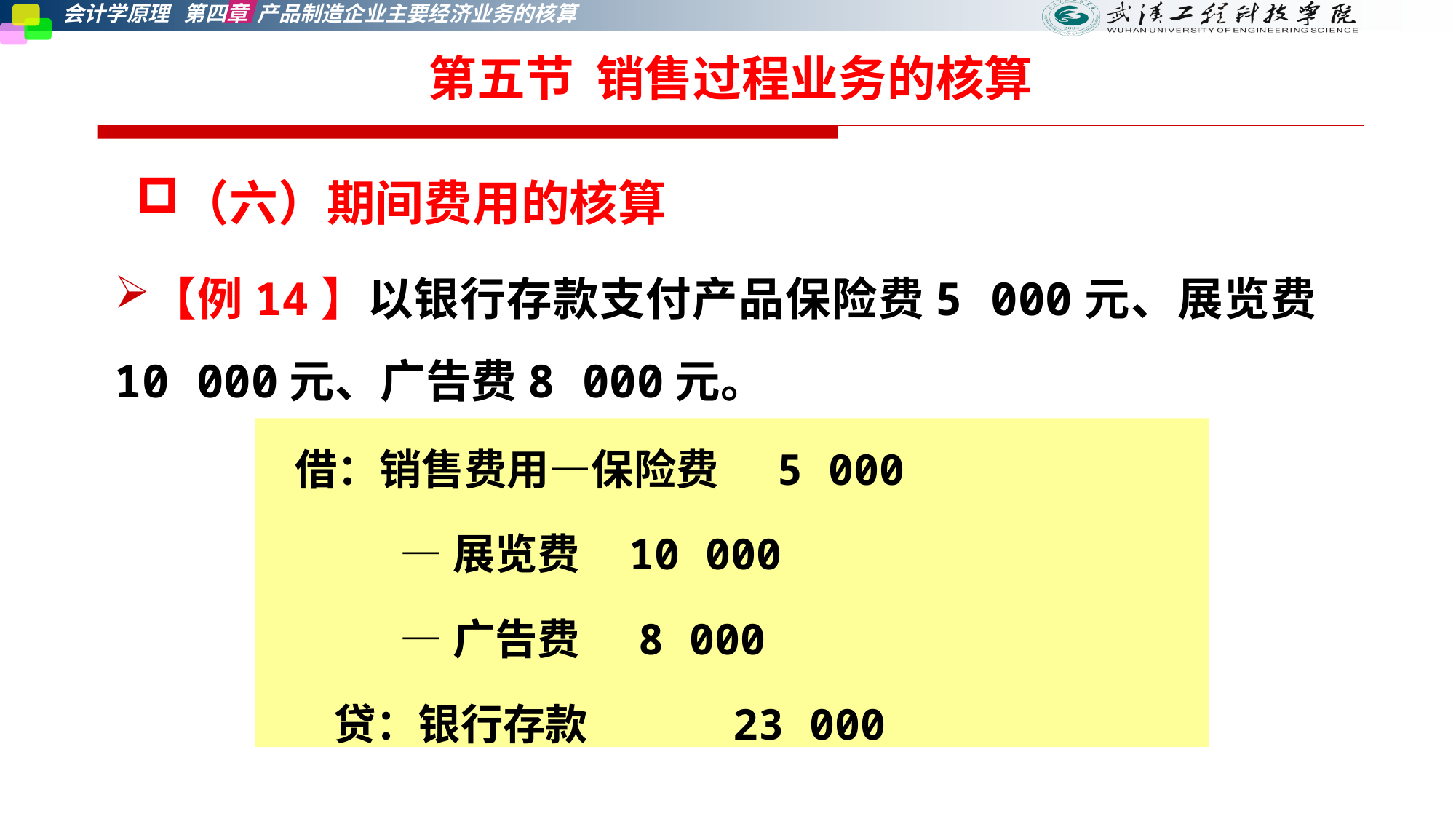

第五节  销售过程业务的核算
（六）期间费用的核算
【例14】以银行存款支付产品保险费5 000元、展览费10 000元、广告费8 000元。
  借：销售费用—保险费     5 000
              —展览费    10 000
              —广告费     8 000
      贷：银行存款              23 000